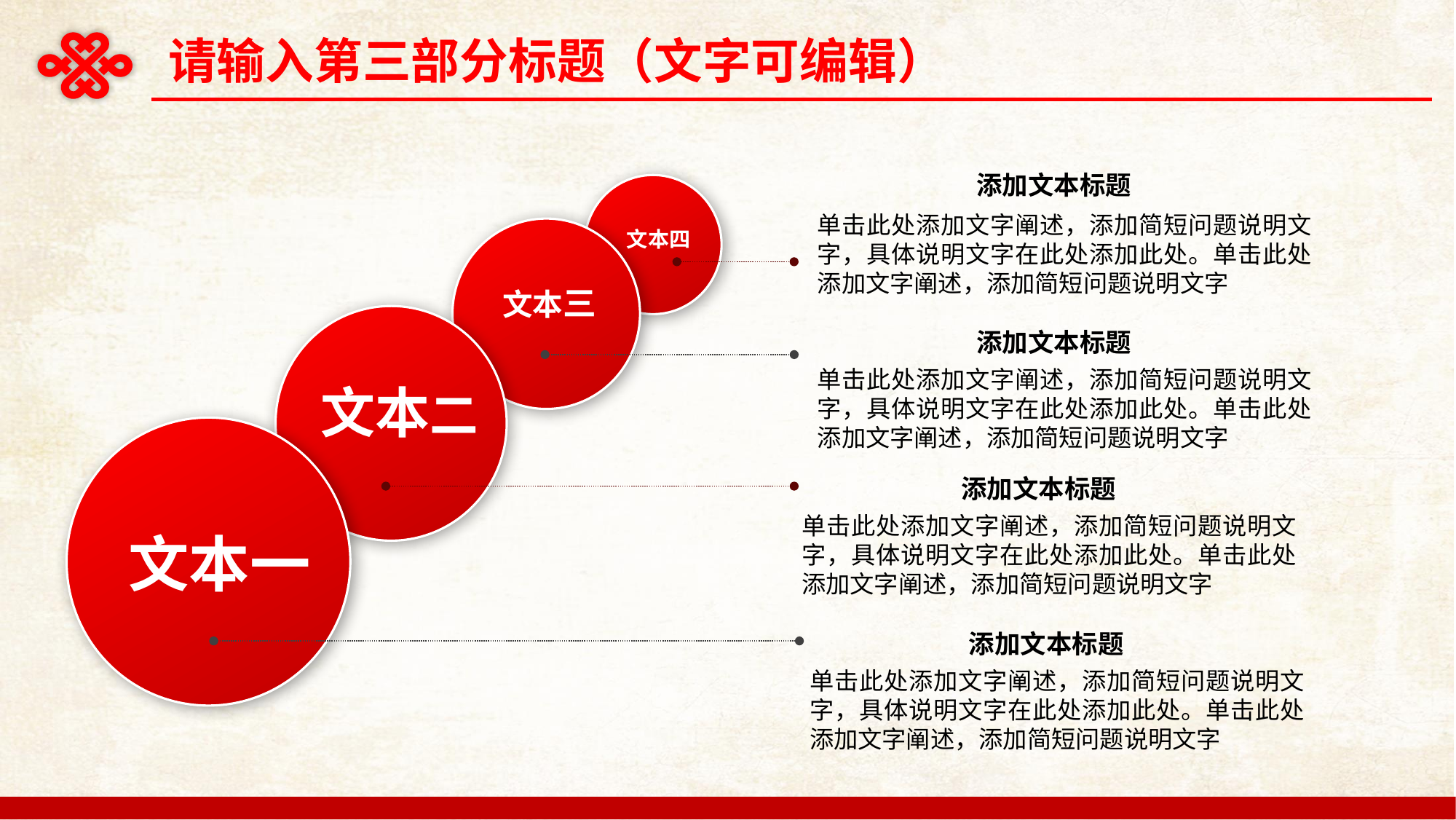

请输入第三部分标题（文字可编辑）
添加文本标题
单击此处添加文字阐述，添加简短问题说明文字，具体说明文字在此处添加此处。单击此处添加文字阐述，添加简短问题说明文字

文本四
文本三

添加文本标题
单击此处添加文字阐述，添加简短问题说明文字，具体说明文字在此处添加此处。单击此处添加文字阐述，添加简短问题说明文字
文本二

添加文本标题
单击此处添加文字阐述，添加简短问题说明文字，具体说明文字在此处添加此处。单击此处添加文字阐述，添加简短问题说明文字
文本一
添加文本标题
单击此处添加文字阐述，添加简短问题说明文字，具体说明文字在此处添加此处。单击此处添加文字阐述，添加简短问题说明文字